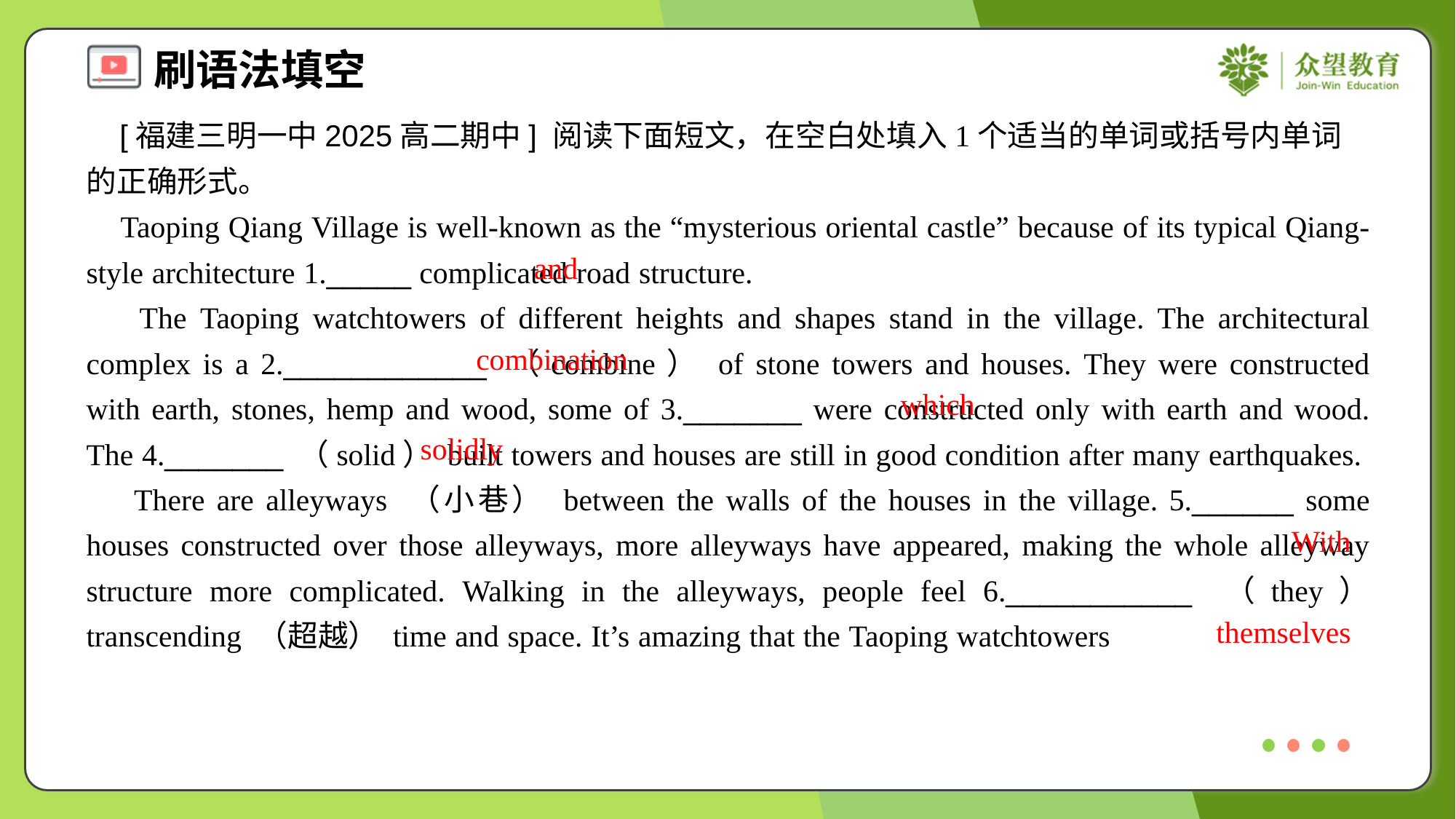

[福建三明一中2025高二期中] 阅读下面短文，在空白处填入1个适当的单词或括号内单词的正确形式。
    Taoping Qiang Village is well-known as the “mysterious oriental castle” because of its typical Qiang-style architecture 1._____ complicated road structure.
    The Taoping watchtowers of different heights and shapes stand in the village. The architectural complex is a 2.____________ （combine） of stone towers and houses. They were constructed with earth, stones, hemp and wood, some of 3._______ were constructed only with earth and wood. The 4._______ （solid） built towers and houses are still in good condition after many earthquakes.
    There are alleyways （小巷） between the walls of the houses in the village. 5.______ some houses constructed over those alleyways, more alleyways have appeared, making the whole alleyway structure more complicated. Walking in the alleyways, people feel 6.___________ （they） transcending （超越） time and space. It’s amazing that the Taoping watchtowers
and
combination
which
solidly
With
themselves